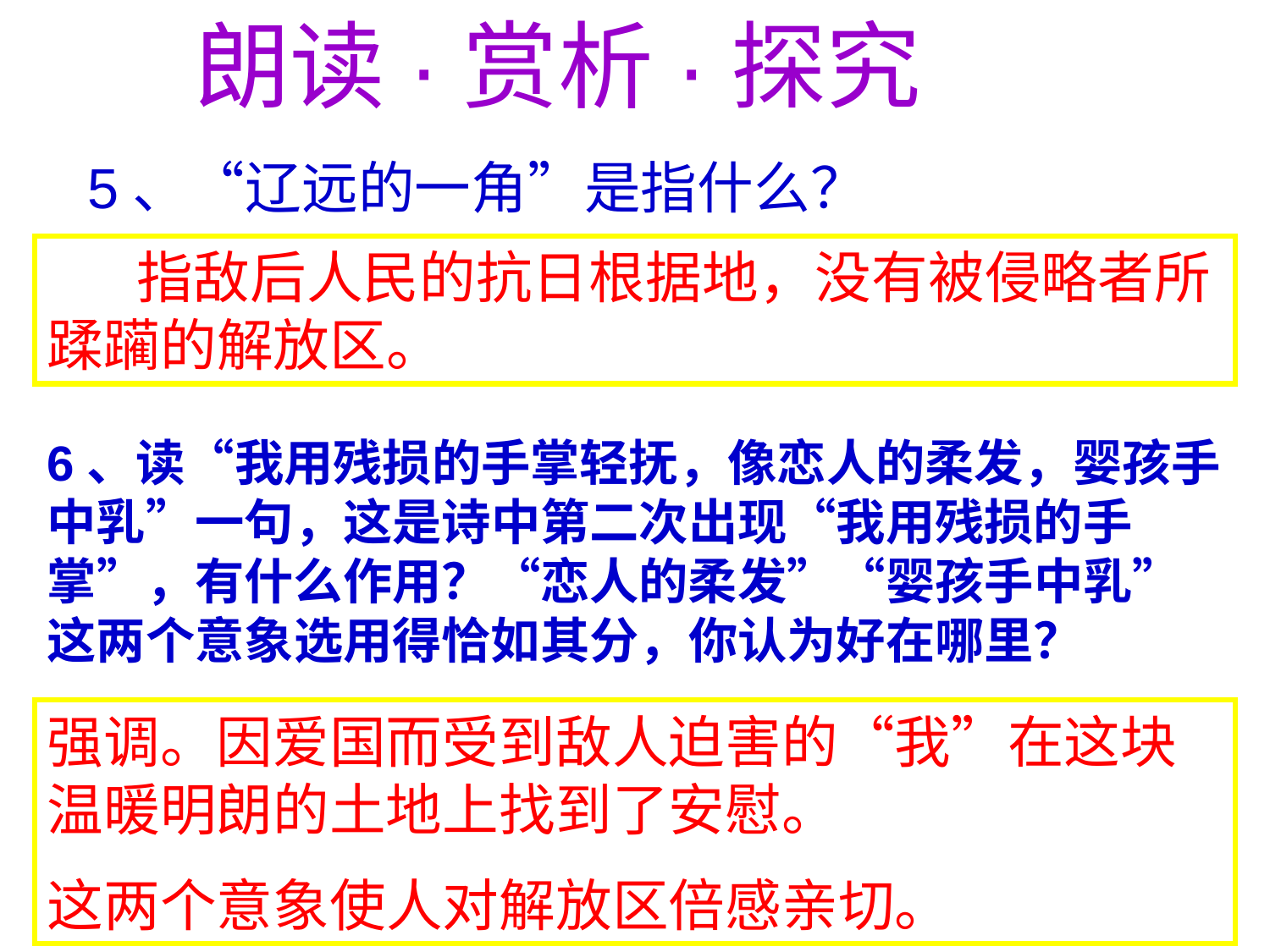

朗读·赏析·探究
5、“辽远的一角”是指什么？
      指敌后人民的抗日根据地，没有被侵略者所蹂躏的解放区。
6、读“我用残损的手掌轻抚，像恋人的柔发，婴孩手中乳”一句，这是诗中第二次出现“我用残损的手掌”，有什么作用？“恋人的柔发”“婴孩手中乳”这两个意象选用得恰如其分，你认为好在哪里？
强调。因爱国而受到敌人迫害的“我”在这块温暖明朗的土地上找到了安慰。
这两个意象使人对解放区倍感亲切。